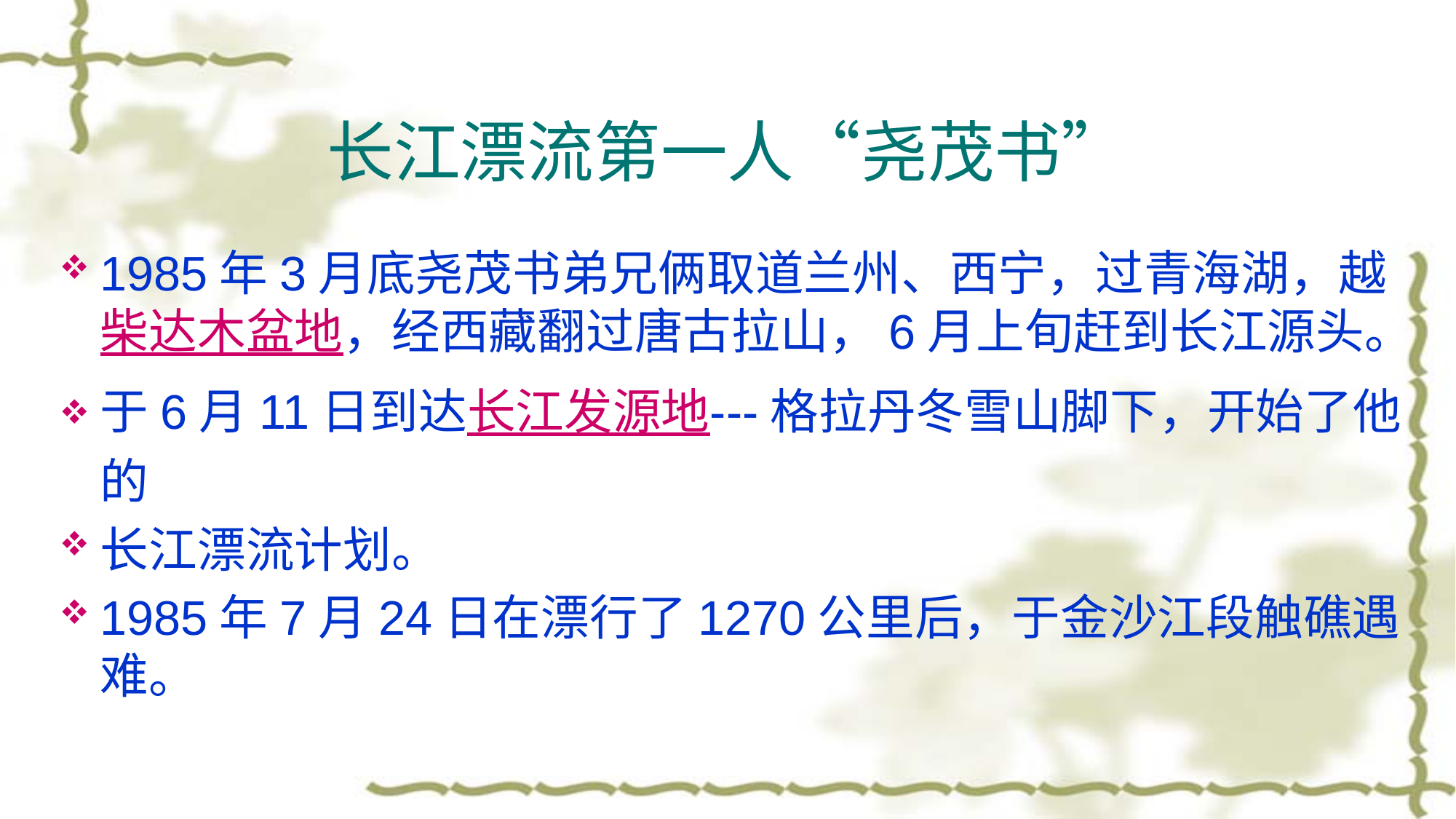

# 长江漂流第一人“尧茂书”
1985年3月底尧茂书弟兄俩取道兰州、西宁，过青海湖，越柴达木盆地，经西藏翻过唐古拉山，6月上旬赶到长江源头。
于6月11日到达长江发源地---格拉丹冬雪山脚下，开始了他的
长江漂流计划。
1985年7月24日在漂行了1270公里后，于金沙江段触礁遇难。